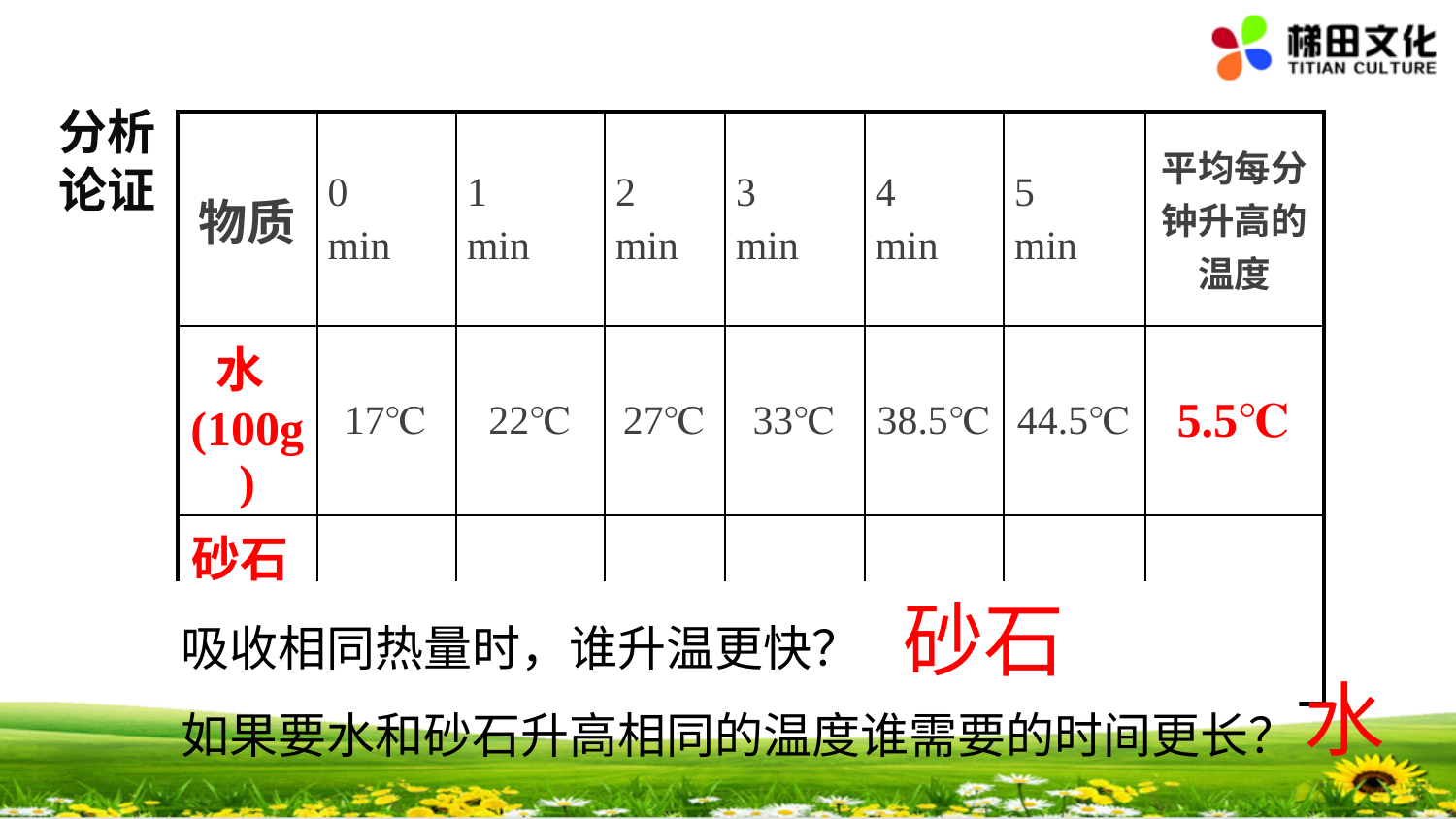

分析论证
| 物质 | 0 min | 1 min | 2 min | 3 min | 4 min | 5 min | 平均每分钟升高的温度 |
| --- | --- | --- | --- | --- | --- | --- | --- |
| 水(100g) | 17℃ | 22℃ | 27℃ | 33℃ | 38.5℃ | 44.5℃ | 5.5℃ |
| 砂石(100g) | 16℃ | 23℃ | 32℃ | 42℃ | 54℃ | 67℃ | 10.2℃ |
吸收相同热量时，谁升温更快？
如果要水和砂石升高相同的温度谁需要的时间更长？
砂石
水